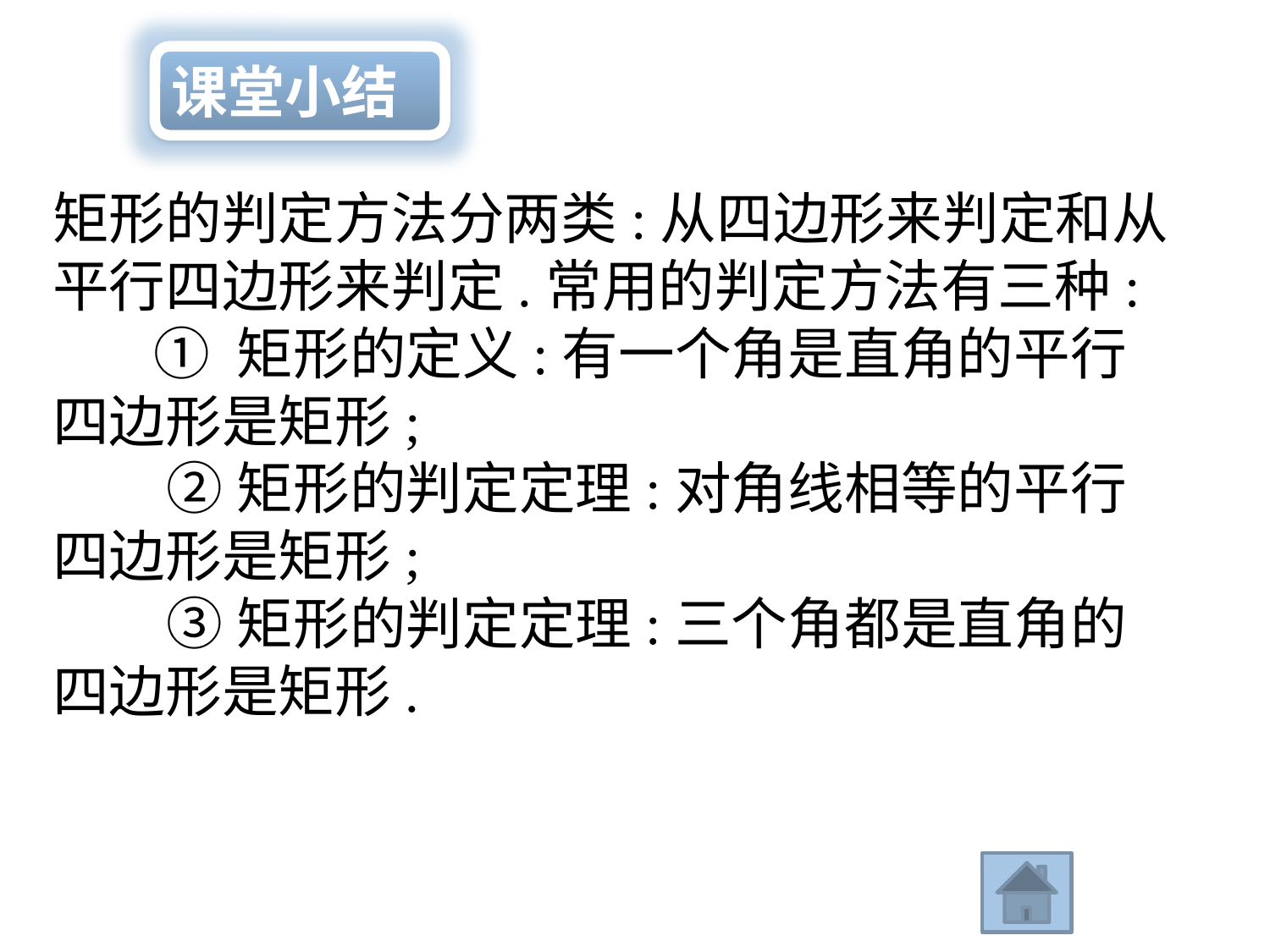

课堂小结
矩形的判定方法分两类:从四边形来判定和从平行四边形来判定.常用的判定方法有三种:
        ① 矩形的定义:有一个角是直角的平行四边形是矩形;
         ②矩形的判定定理:对角线相等的平行四边形是矩形;
         ③矩形的判定定理:三个角都是直角的四边形是矩形.